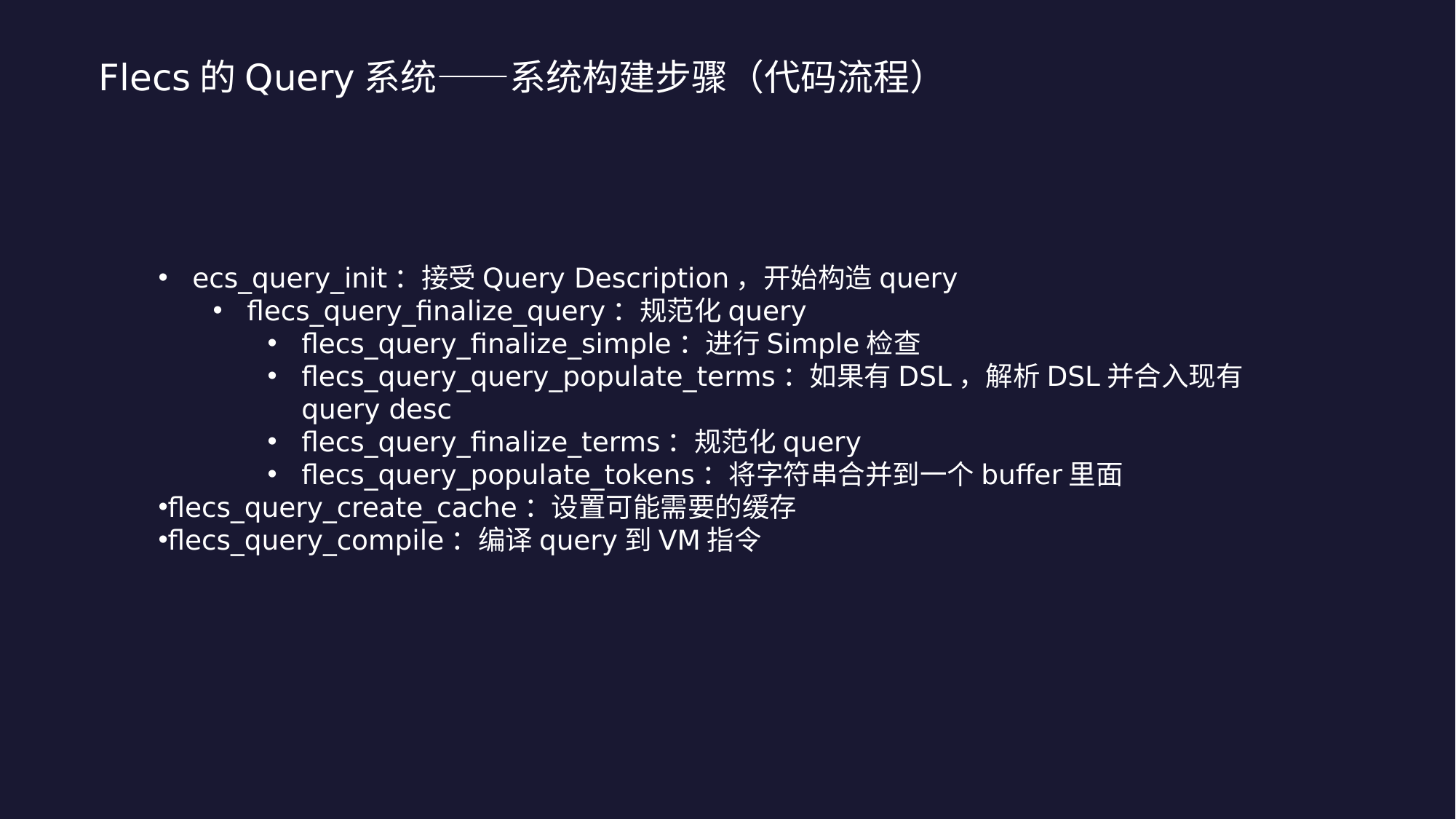

Flecs的Query系统——系统构建步骤（代码流程）
ecs_query_init：接受Query Description，开始构造query
flecs_query_finalize_query：规范化query
flecs_query_finalize_simple：进行Simple检查
flecs_query_query_populate_terms：如果有DSL，解析DSL并合入现有query desc
flecs_query_finalize_terms：规范化query
flecs_query_populate_tokens：将字符串合并到一个buffer里面
flecs_query_create_cache：设置可能需要的缓存
flecs_query_compile：编译query到VM指令